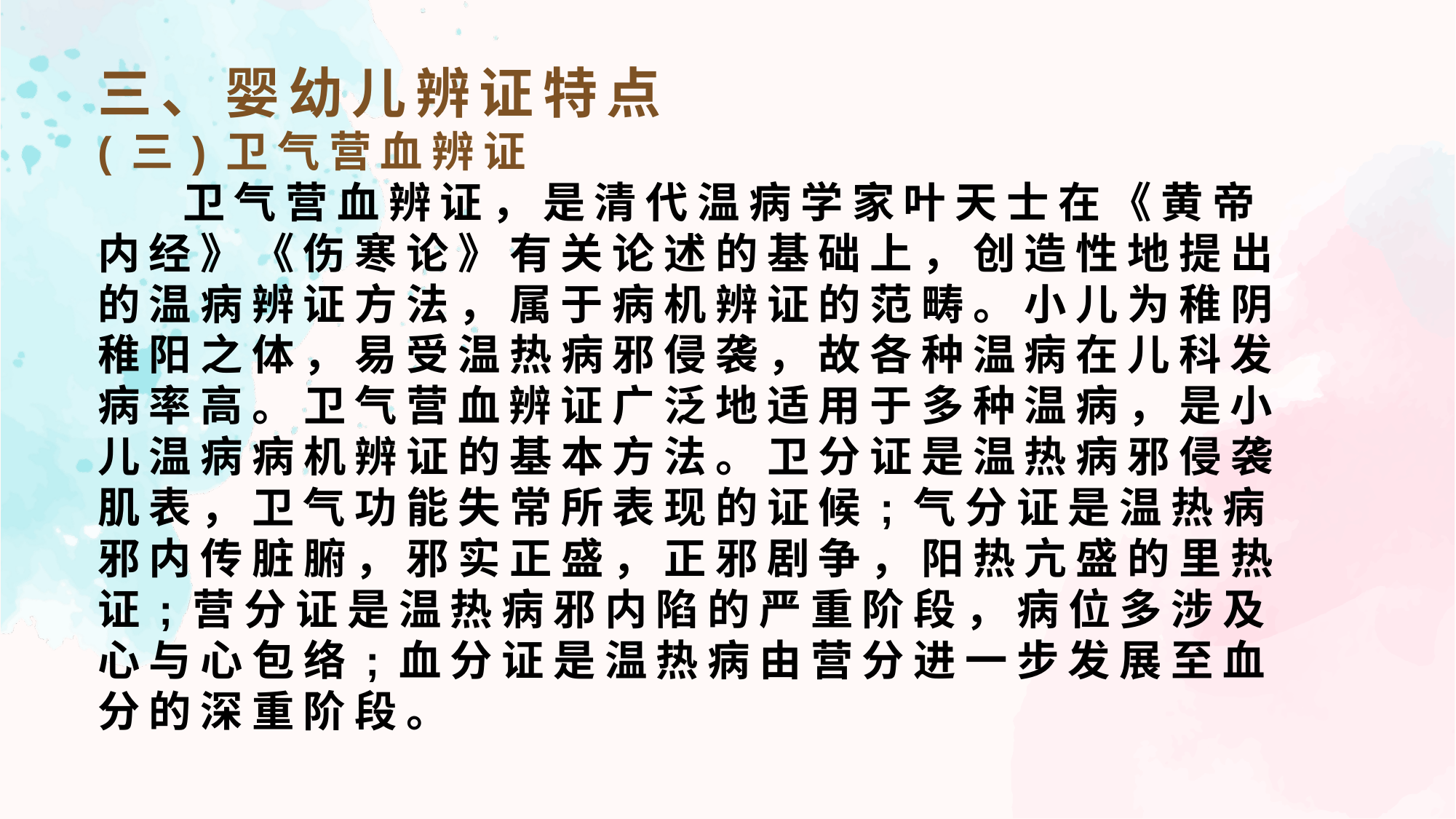

三、婴幼儿辨证特点
(三)卫气营血辨证
    卫气营血辨证，是清代温病学家叶天士在《黄帝内经》《伤寒论》有关论述的基础上，创造性地提出的温病辨证方法，属于病机辨证的范畴。小儿为稚阴稚阳之体，易受温热病邪侵袭，故各种温病在儿科发病率高。卫气营血辨证广泛地适用于多种温病，是小儿温病病机辨证的基本方法。卫分证是温热病邪侵袭肌表，卫气功能失常所表现的证候;气分证是温热病邪内传脏腑，邪实正盛，正邪剧争，阳热亢盛的里热证;营分证是温热病邪内陷的严重阶段，病位多涉及心与心包络;血分证是温热病由营分进一步发展至血分的深重阶段。